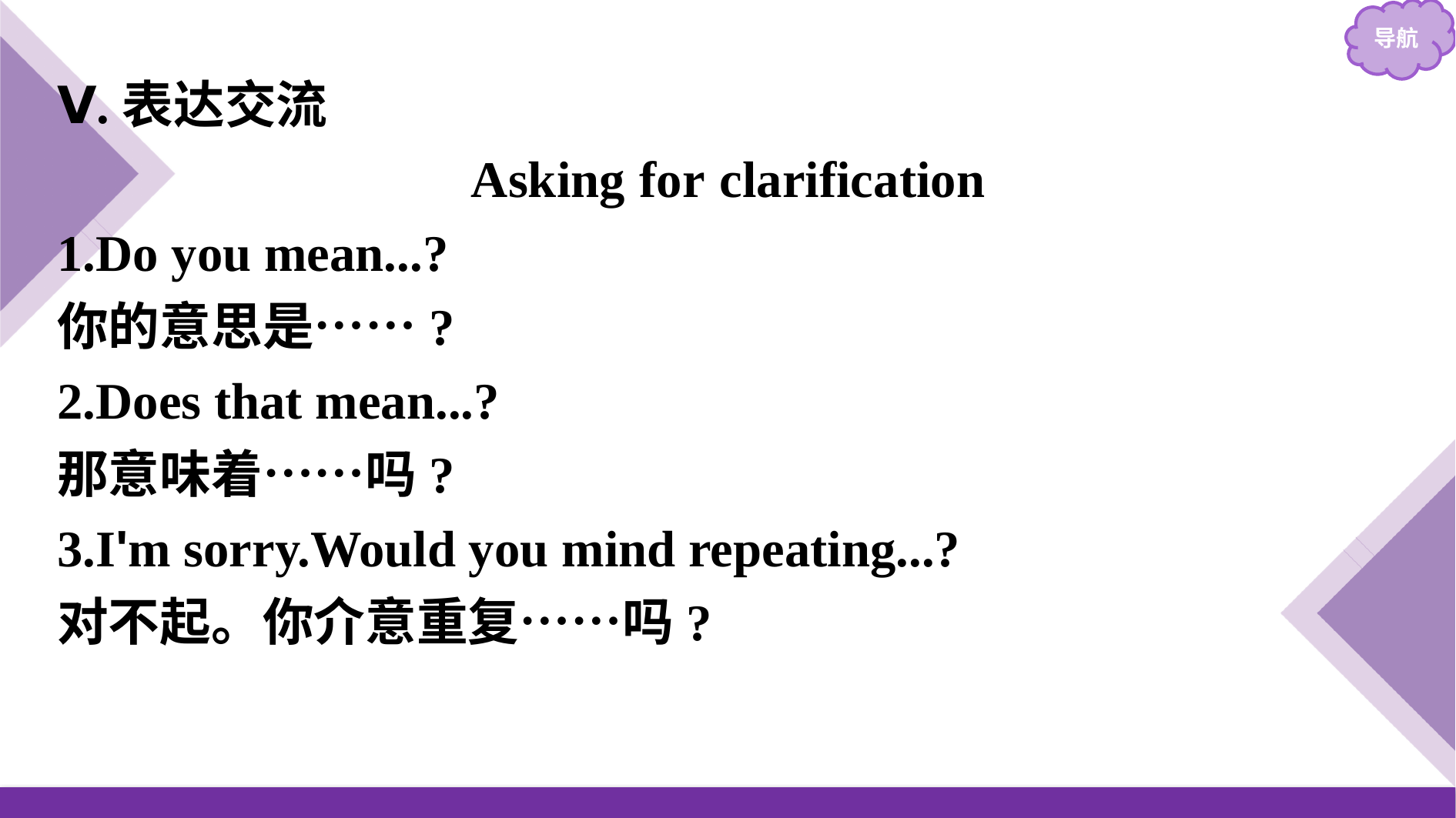

Ⅴ.表达交流
Asking for clarification
1.Do you mean...?
你的意思是……?
2.Does that mean...?
那意味着……吗?
3.I'm sorry.Would you mind repeating...?
对不起。你介意重复……吗?